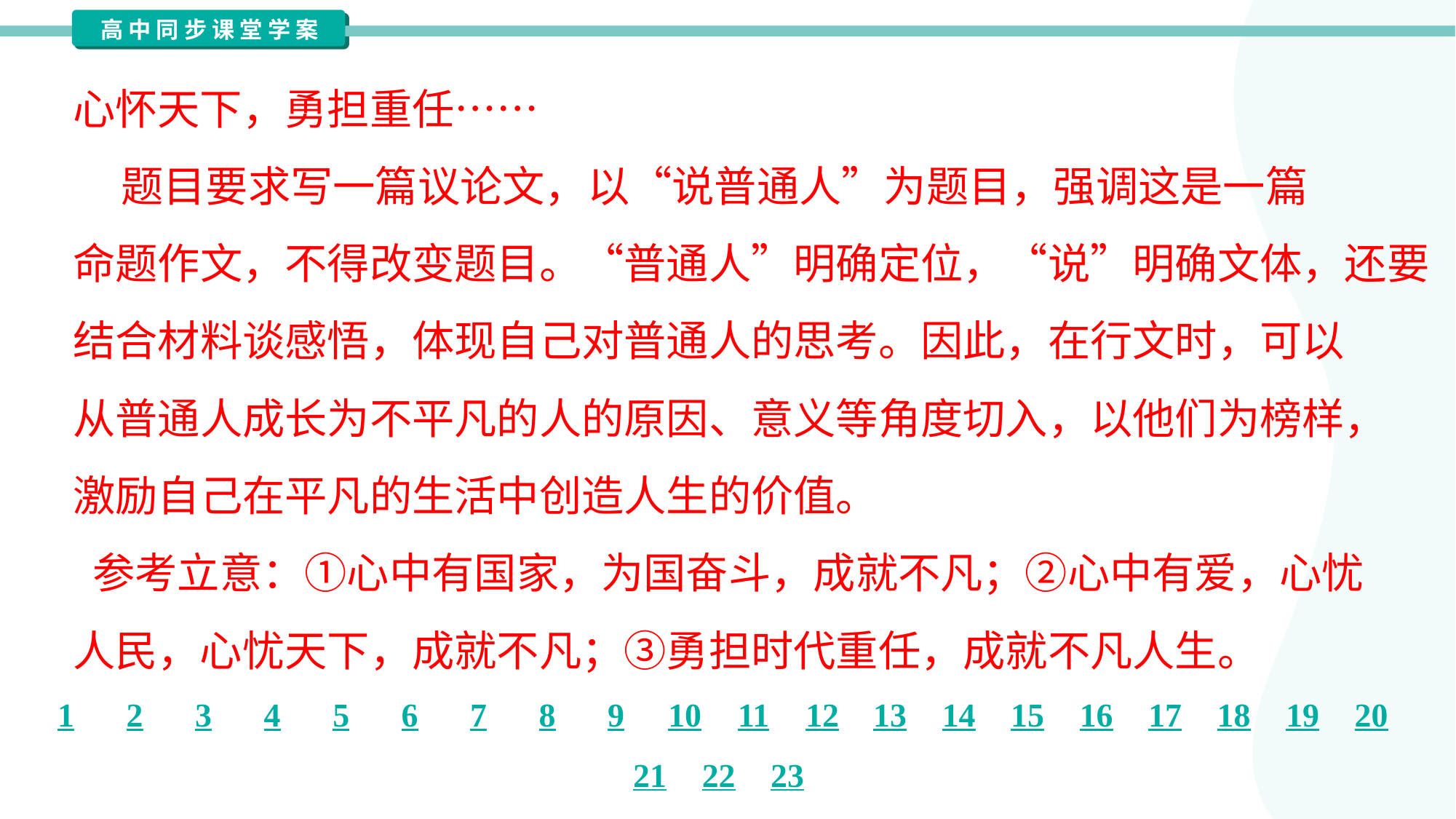

心怀天下，勇担重任……
    题目要求写一篇议论文，以“说普通人”为题目，强调这是一篇
命题作文，不得改变题目。“普通人”明确定位，“说”明确文体，还要
结合材料谈感悟，体现自己对普通人的思考。因此，在行文时，可以
从普通人成长为不平凡的人的原因、意义等角度切入，以他们为榜样，
激励自己在平凡的生活中创造人生的价值。
 参考立意：①心中有国家，为国奋斗，成就不凡；②心中有爱，心忧
人民，心忧天下，成就不凡；③勇担时代重任，成就不凡人生。